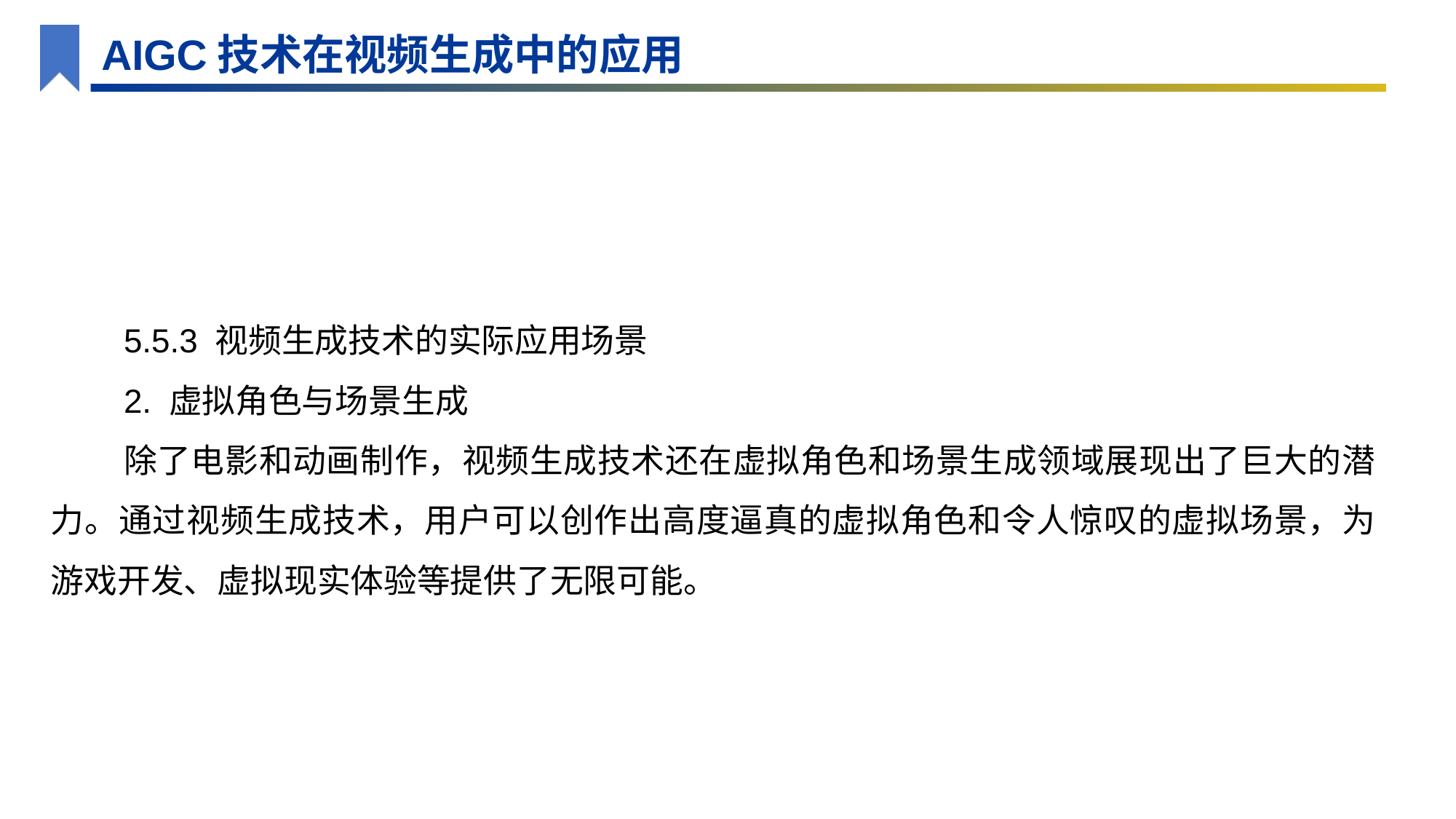

AIGC技术在视频生成中的应用
5.5.3 视频生成技术的实际应用场景
2. 虚拟角色与场景生成
除了电影和动画制作，视频生成技术还在虚拟角色和场景生成领域展现出了巨大的潜力。通过视频生成技术，用户可以创作出高度逼真的虚拟角色和令人惊叹的虚拟场景，为游戏开发、虚拟现实体验等提供了无限可能。